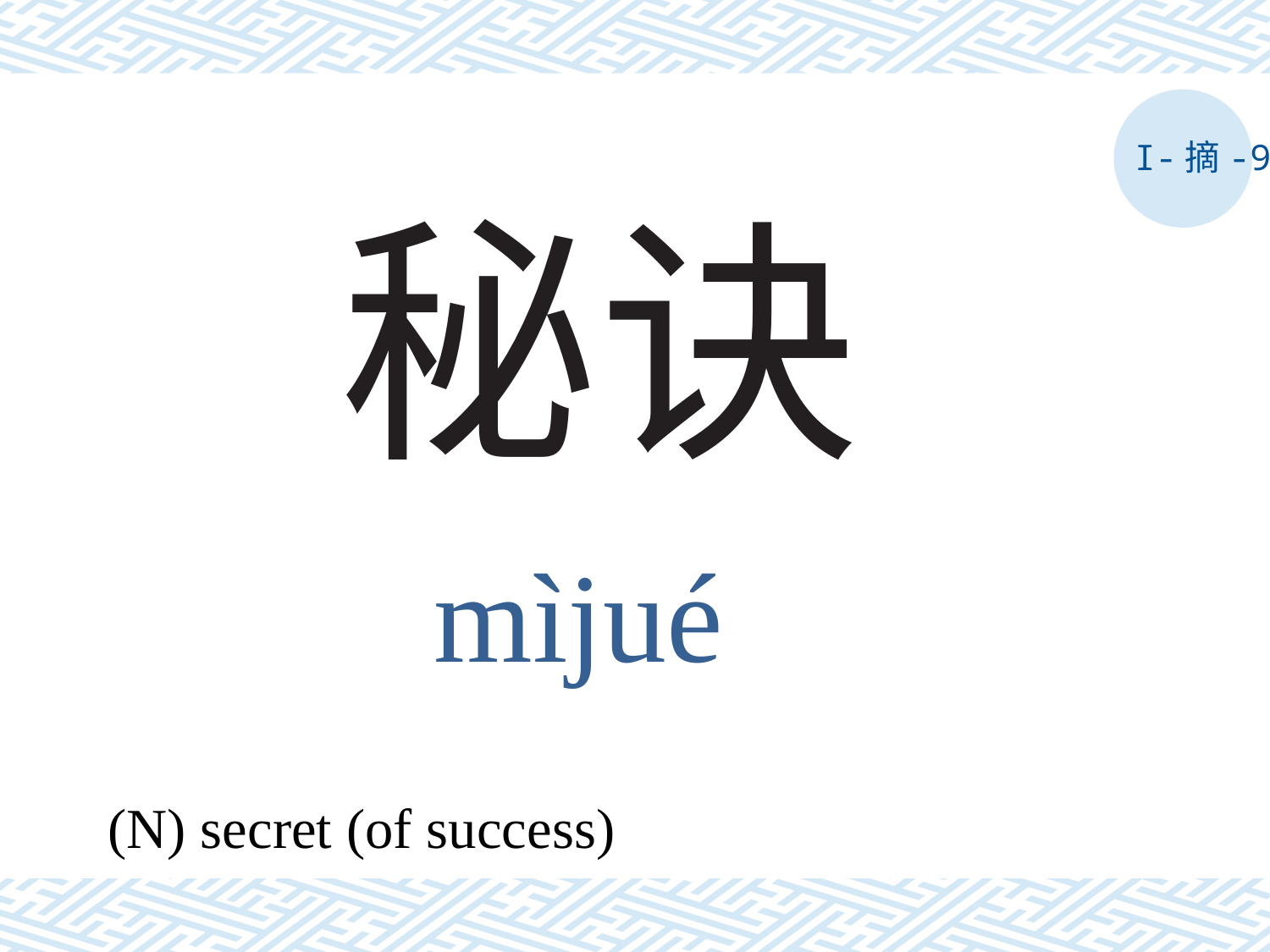

I-摘-9

# 秘诀
mìjué
(N) secret (of success)